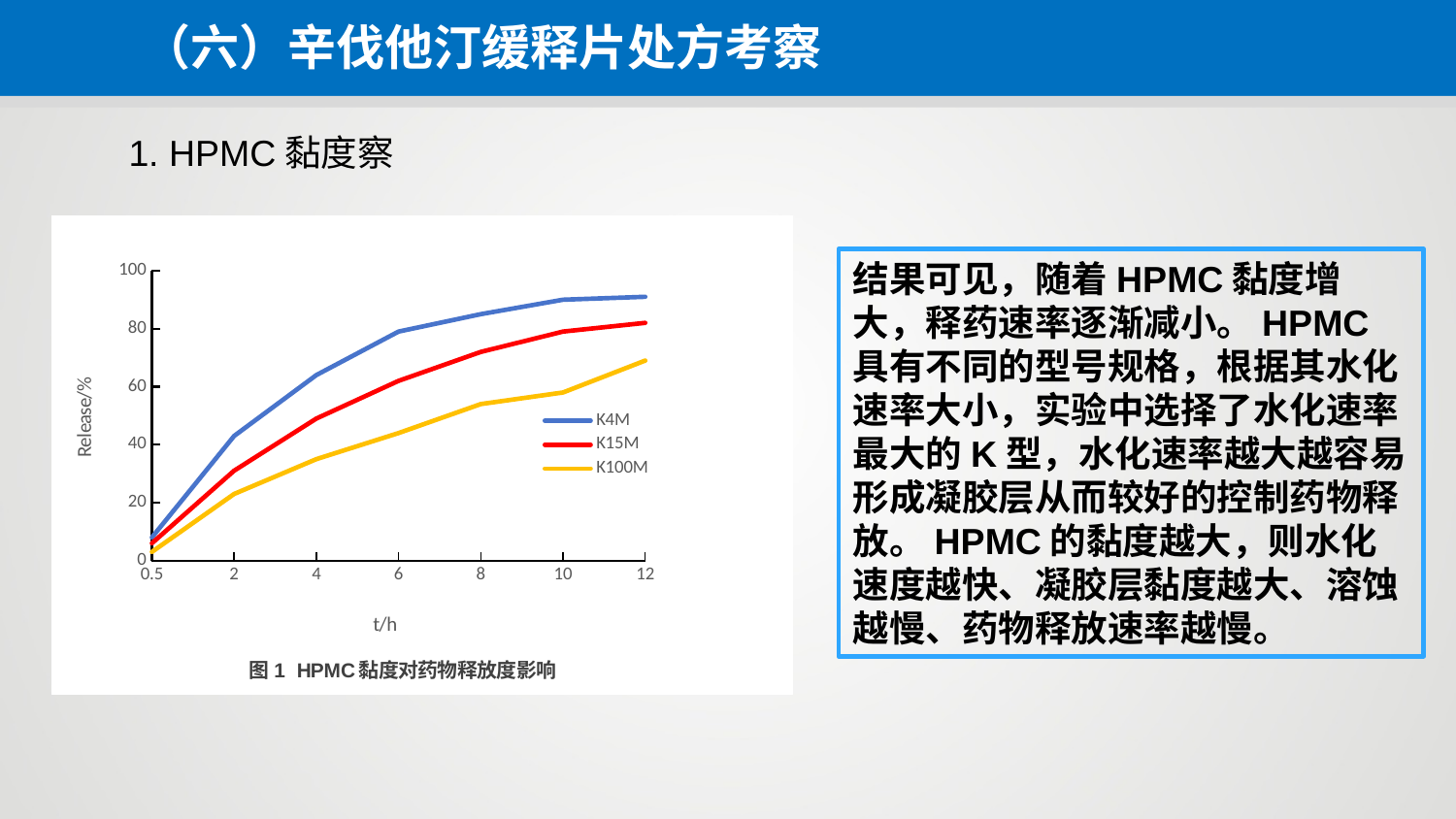

（六）辛伐他汀缓释片处方考察
1. HPMC黏度察

### Chart: 图1  HPMC黏度对药物释放度影响

| Category | K4M | K15M | K100M |
|---|---|---|---|
| 0.5 | 8.0 | 6.0 | 3.0 |
| 2 | 43.0 | 31.0 | 23.0 |
| 4 | 64.0 | 49.0 | 35.0 |
| 6 | 79.0 | 62.0 | 44.0 |
| 8 | 85.0 | 72.0 | 54.0 |
| 10 | 90.0 | 79.0 | 58.0 |
| 12 | 91.0 | 82.0 | 69.0 |
结果可见，随着HPMC黏度增大，释药速率逐渐减小。HPMC具有不同的型号规格，根据其水化速率大小，实验中选择了水化速率最大的K型，水化速率越大越容易形成凝胶层从而较好的控制药物释放。HPMC的黏度越大，则水化速度越快、凝胶层黏度越大、溶蚀越慢、药物释放速率越慢。